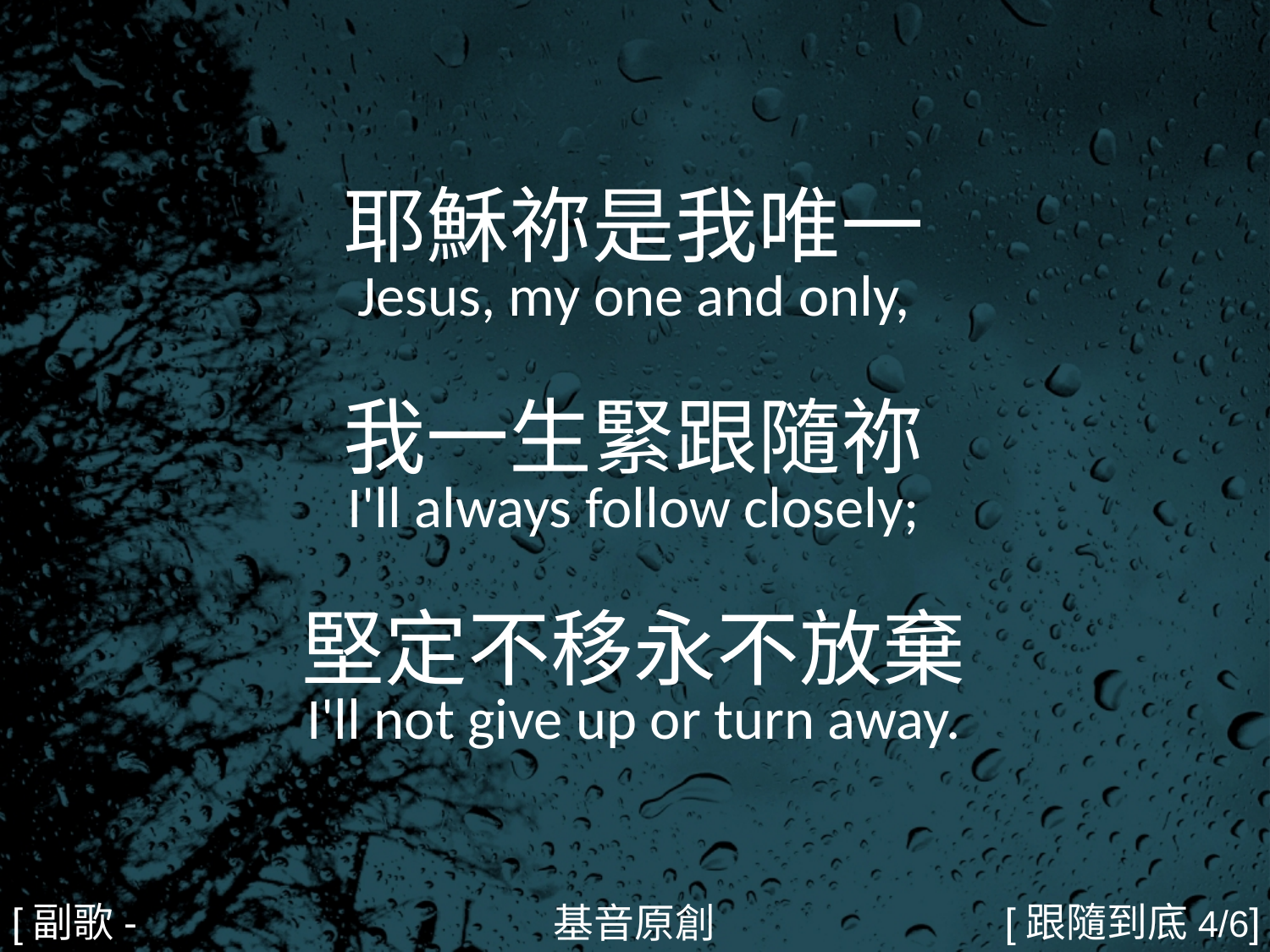

耶穌祢是我唯一
Jesus, my one and only,

我一生緊跟隨祢
I'll always follow closely;

堅定不移永不放棄
I'll not give up or turn away.
#

[副歌-1]
[跟隨到底4/6]
基音原創